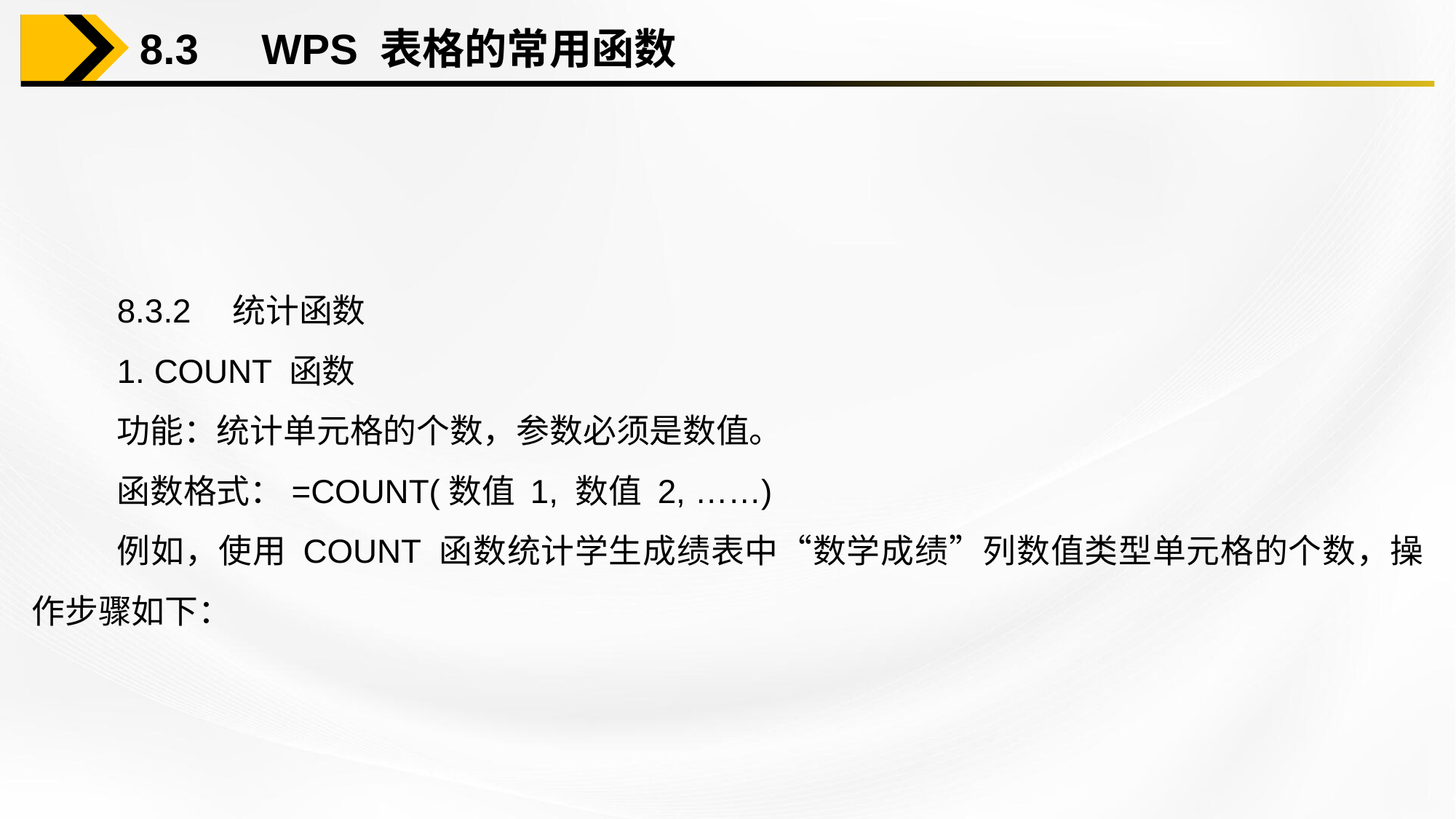

8.3　WPS 表格的常用函数
8.3.2　统计函数
1. COUNT 函数
功能：统计单元格的个数，参数必须是数值。
函数格式：=COUNT(数值 1, 数值 2, ……)
例如，使用 COUNT 函数统计学生成绩表中“数学成绩”列数值类型单元格的个数，操作步骤如下：